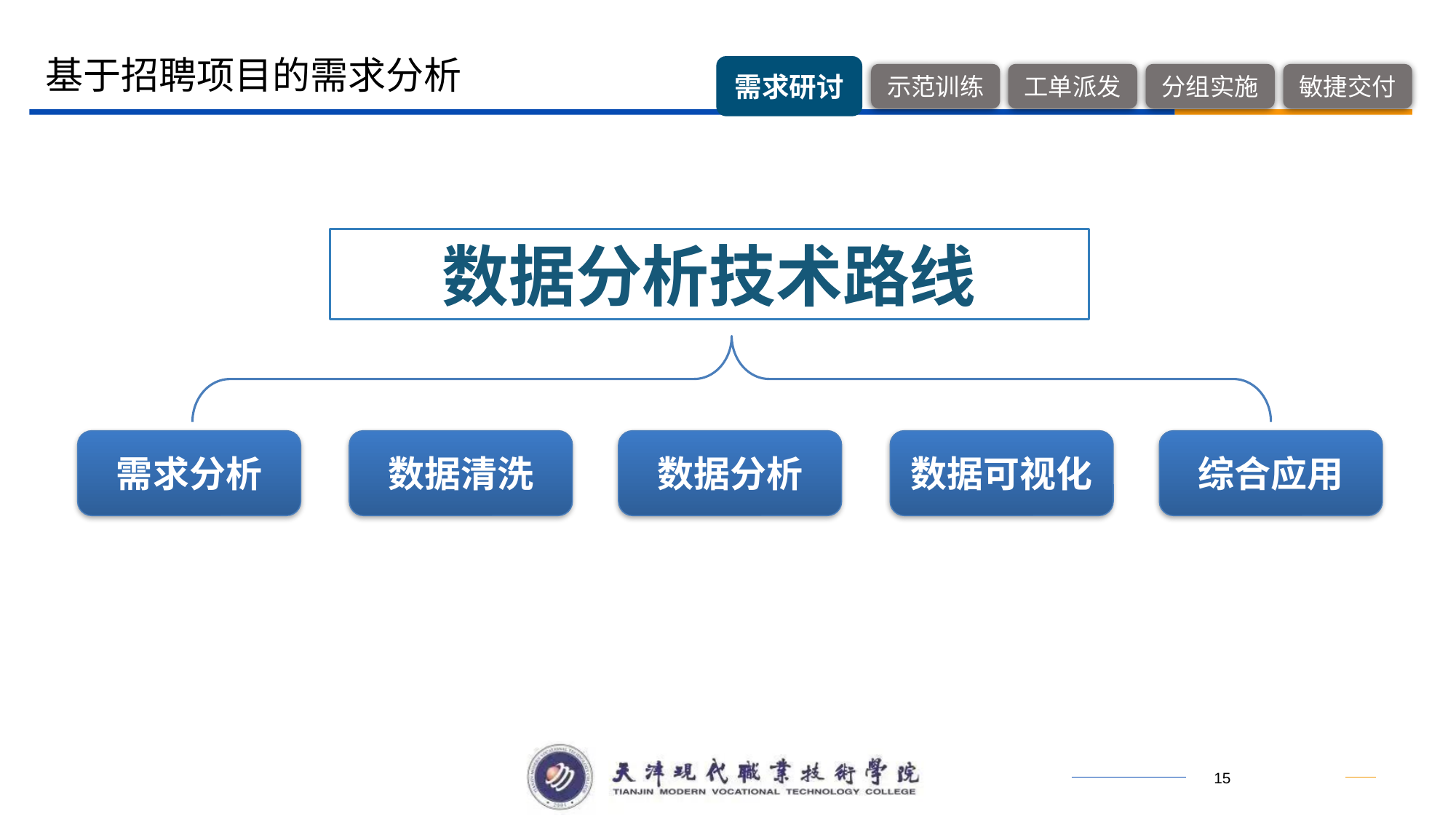

基于招聘项目的需求分析
数据分析技术路线
需求分析
数据清洗
数据分析
数据可视化
综合应用